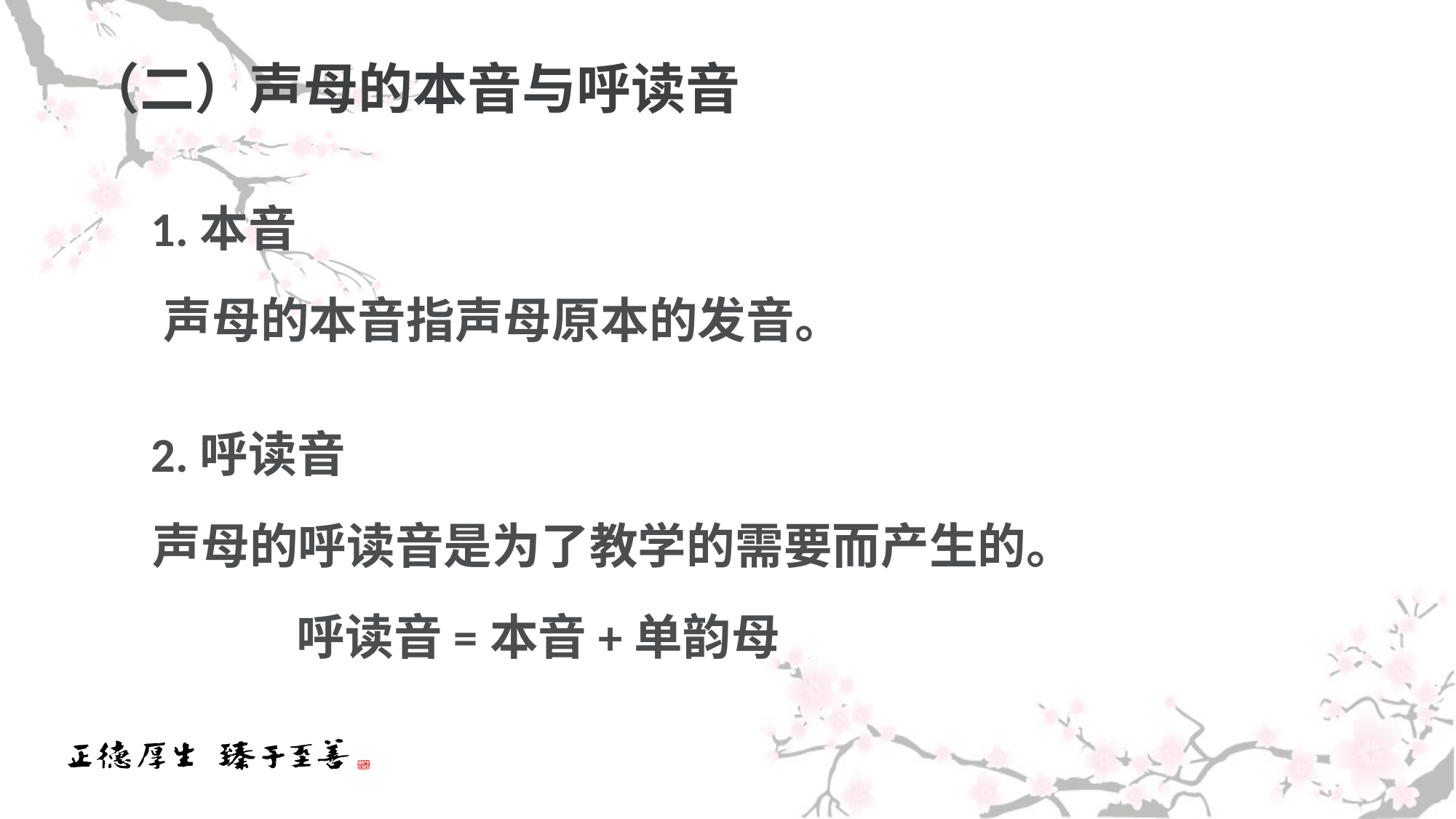

# （二）声母的本音与呼读音
      1.本音
      声母的本音指声母原本的发音。

      2.呼读音
     声母的呼读音是为了教学的需要而产生的。
                  呼读音=本音+单韵母